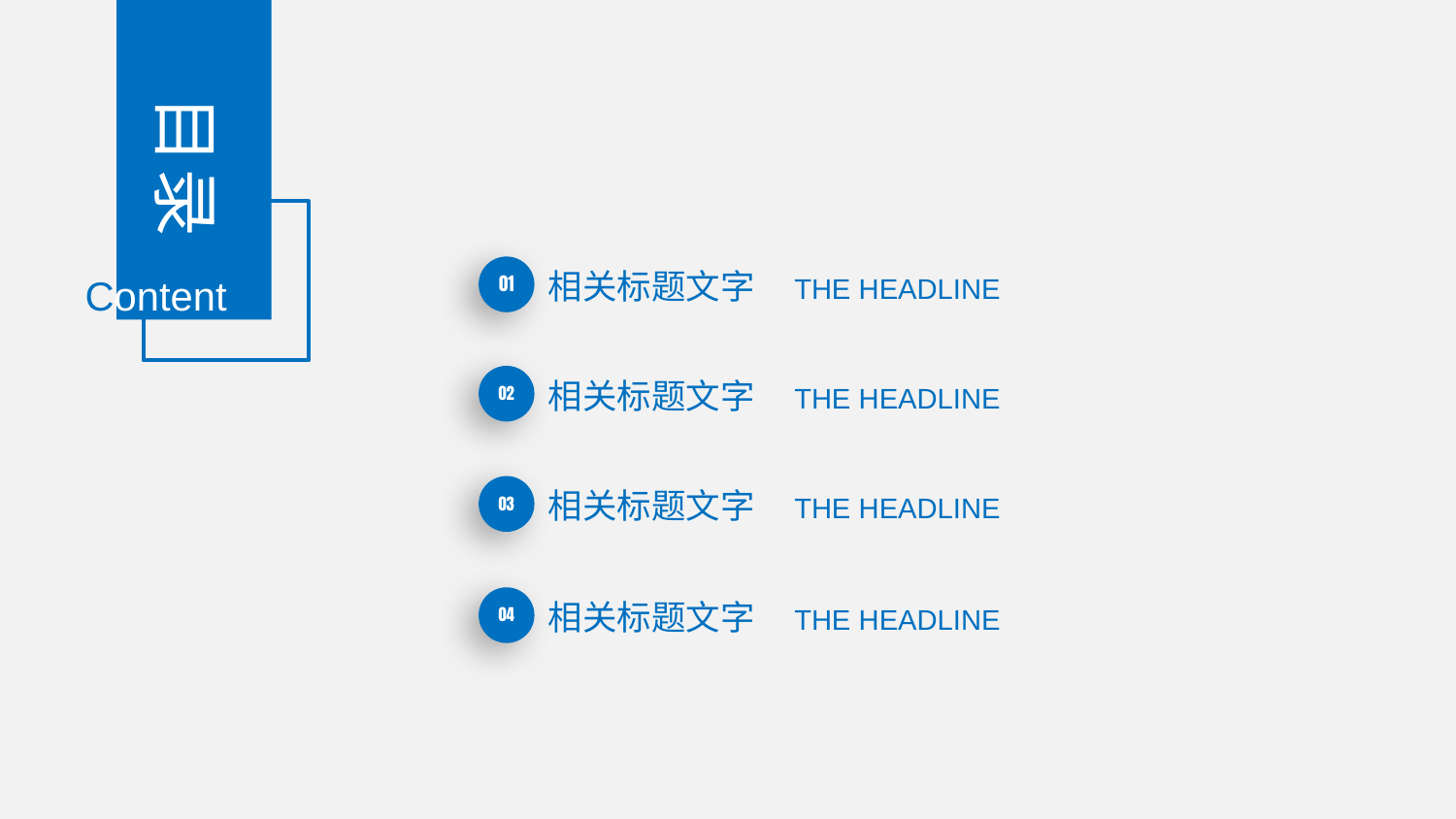

目录

Content
01
相关标题文字    THE HEADLINE

02
相关标题文字    THE HEADLINE

03
相关标题文字    THE HEADLINE

04
相关标题文字    THE HEADLINE